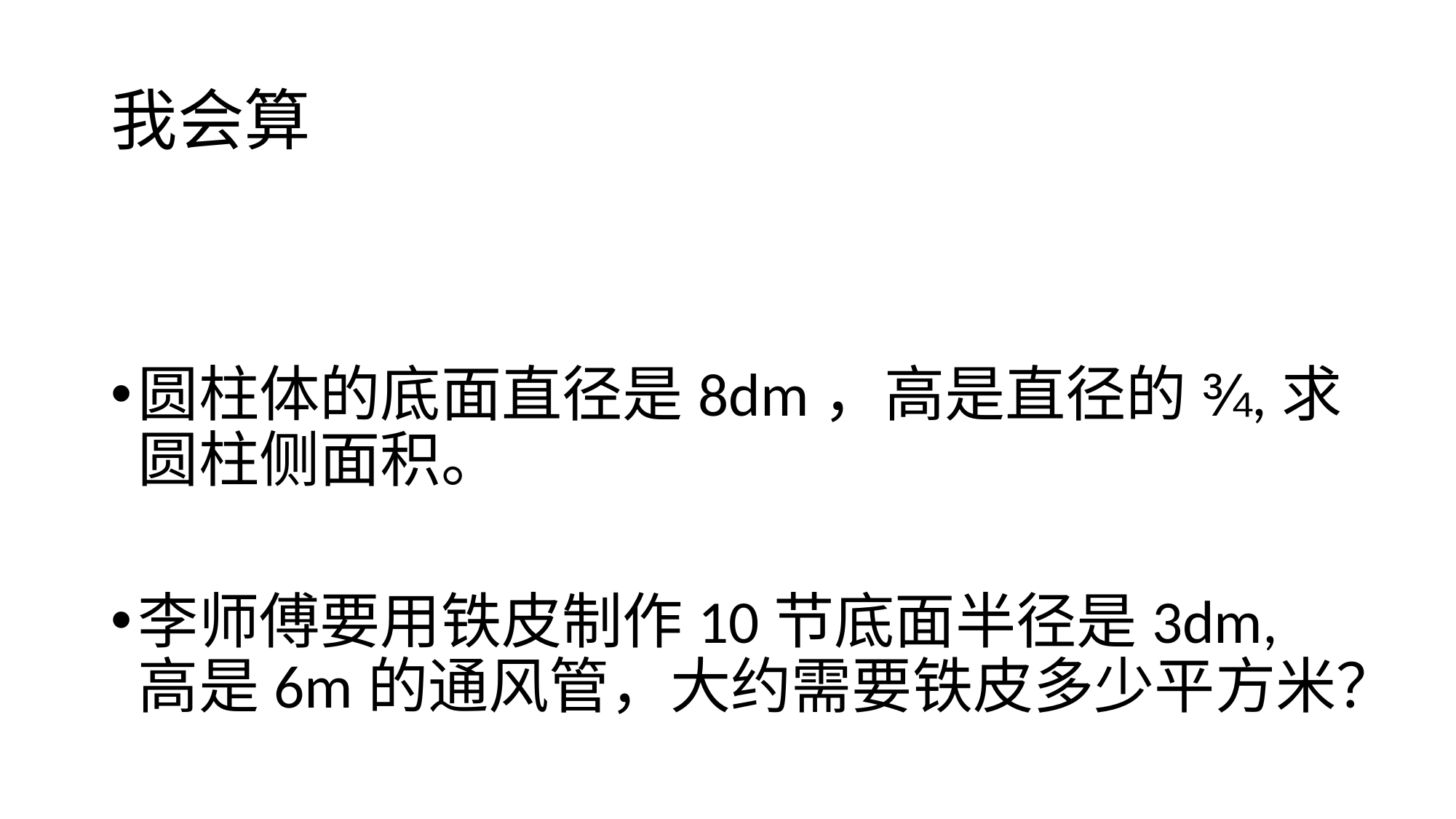

# 我会算

圆柱体的底面直径是8dm，高是直径的¾,求圆柱侧面积。

李师傅要用铁皮制作10节底面半径是3dm,高是6m的通风管，大约需要铁皮多少平方米？